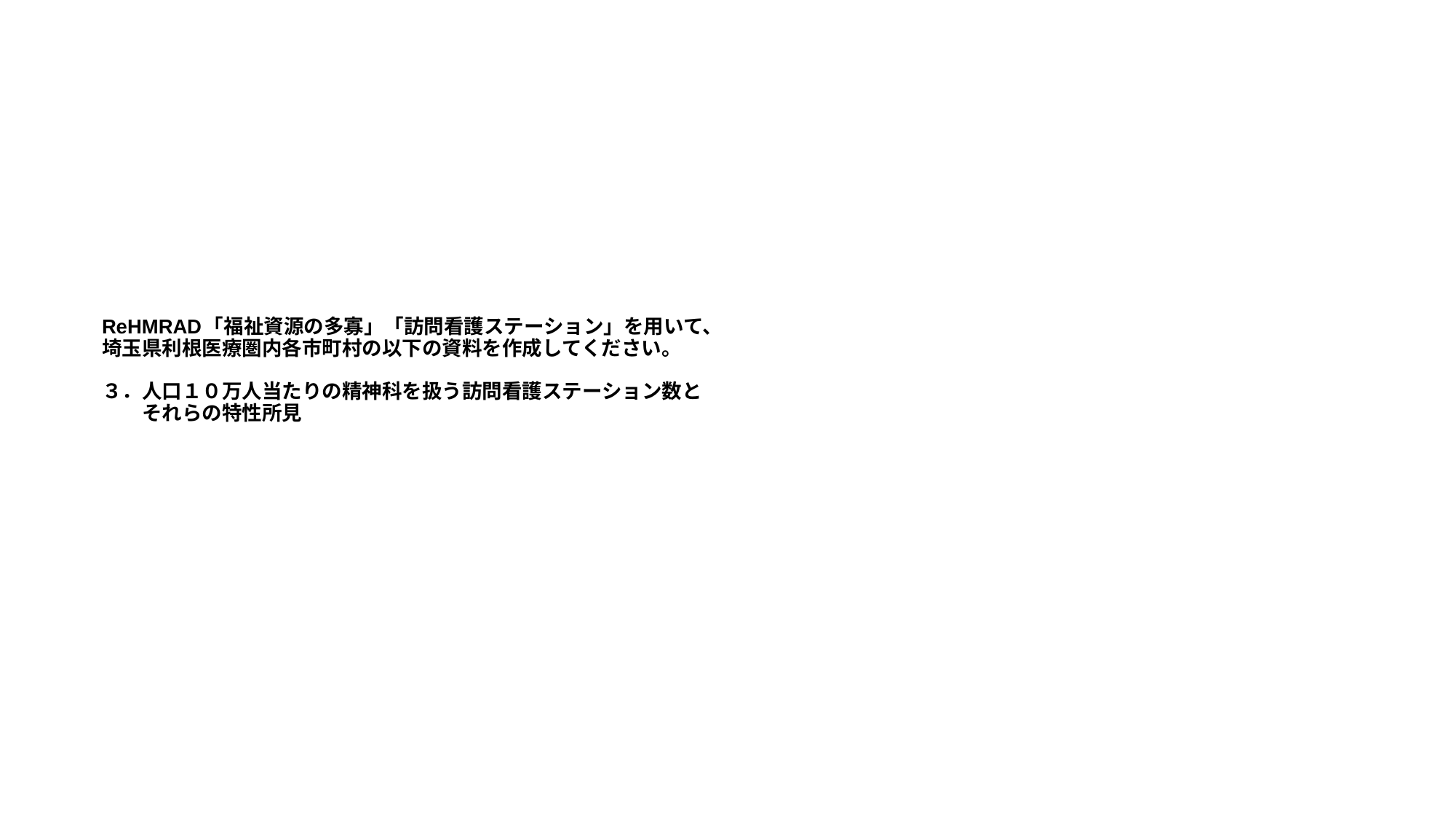

# ReHMRAD「福祉資源の多寡」「訪問看護ステーション」を用いて、 埼玉県利根医療圏内各市町村の以下の資料を作成してください。 ３．人口１０万人当たりの精神科を扱う訪問看護ステーション数と 　　それらの特性所見